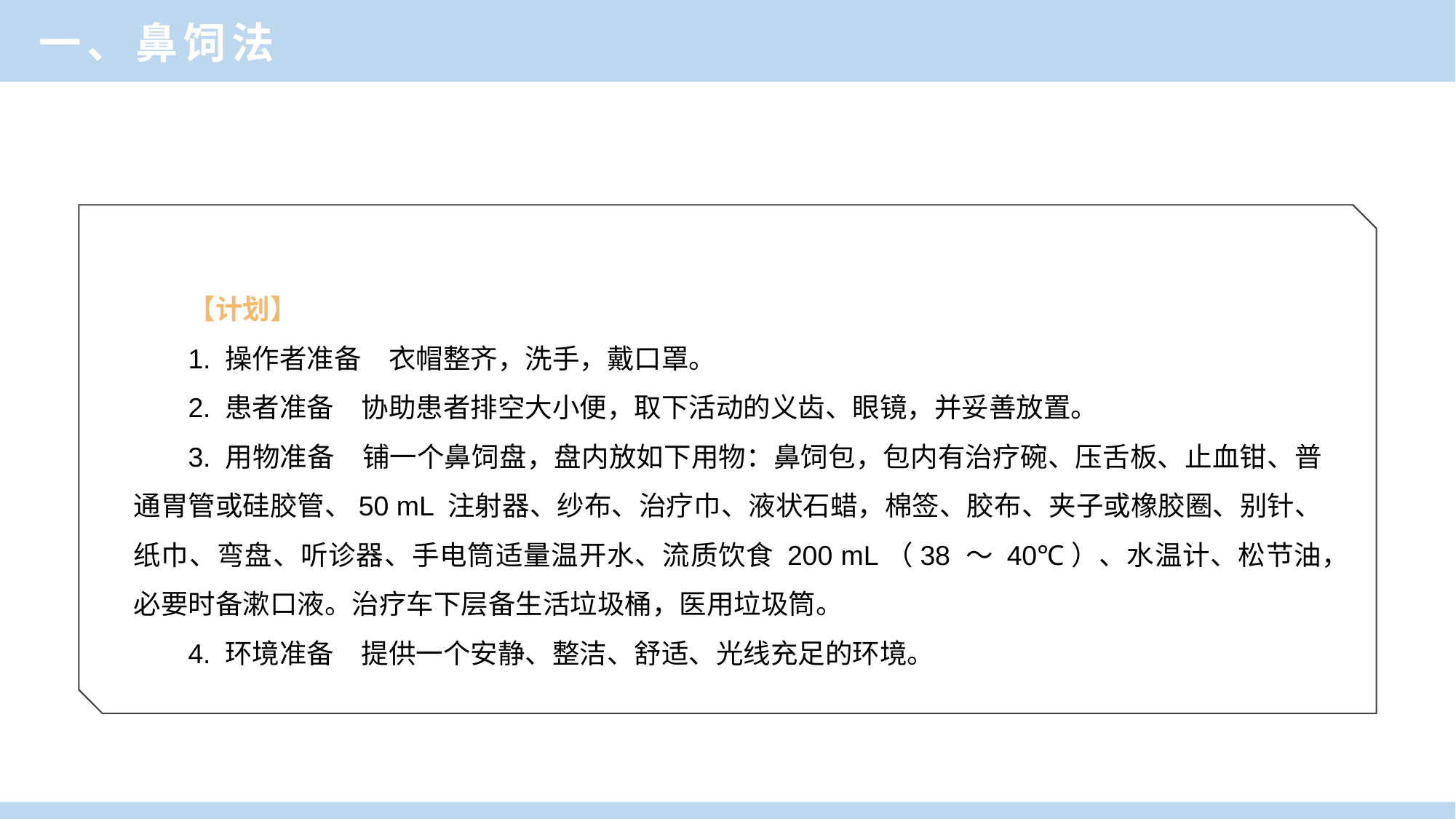

一、鼻饲法

【计划】
1. 操作者准备　衣帽整齐，洗手，戴口罩。
2. 患者准备　协助患者排空大小便，取下活动的义齿、眼镜，并妥善放置。
3. 用物准备　铺一个鼻饲盘，盘内放如下用物：鼻饲包，包内有治疗碗、压舌板、止血钳、普通胃管或硅胶管、50 mL 注射器、纱布、治疗巾、液状石蜡，棉签、胶布、夹子或橡胶圈、别针、纸巾、弯盘、听诊器、手电筒适量温开水、流质饮食 200 mL（38 ～ 40℃）、水温计、松节油，必要时备漱口液。治疗车下层备生活垃圾桶，医用垃圾筒。
4. 环境准备　提供一个安静、整洁、舒适、光线充足的环境。